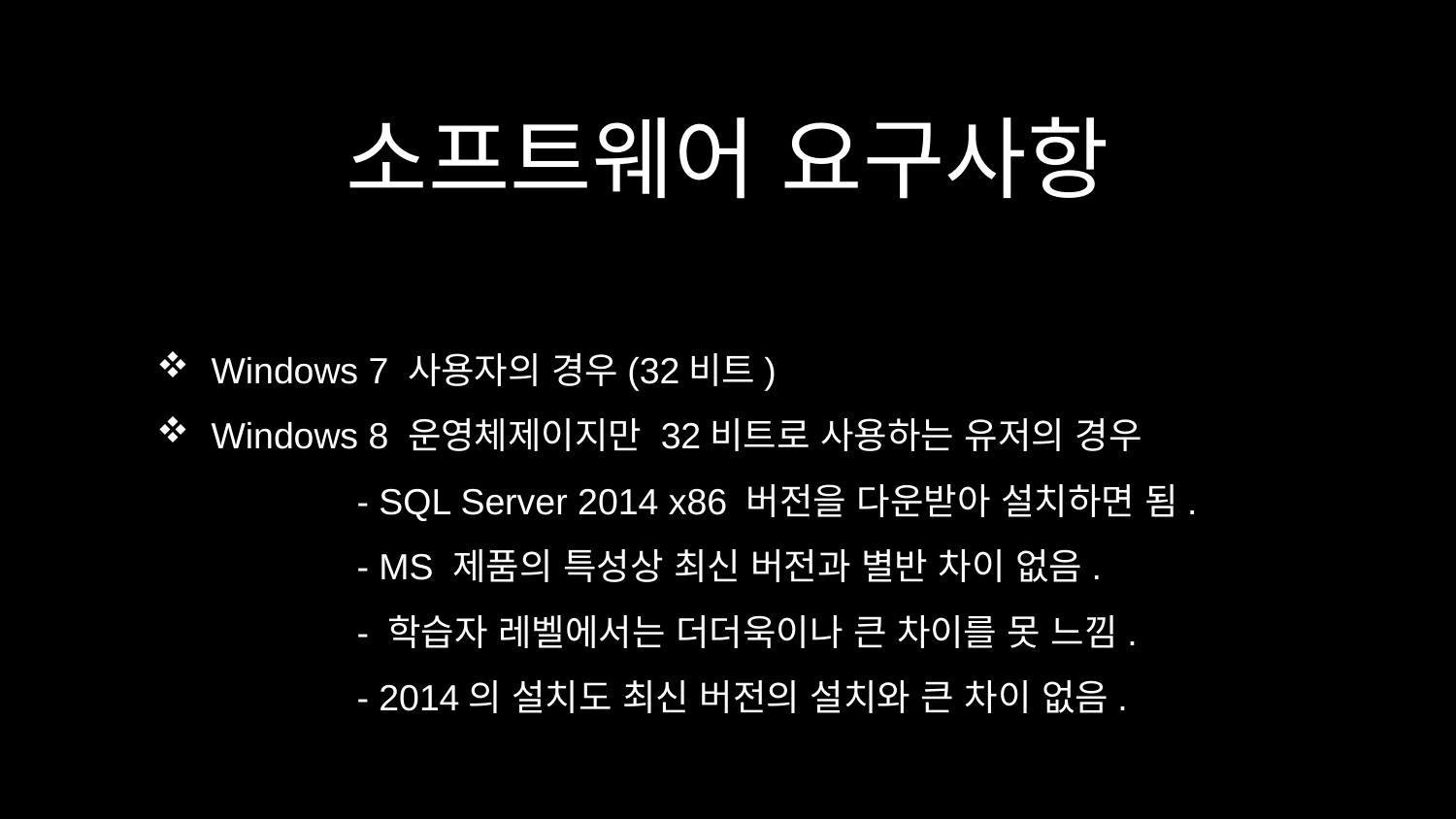

# 소프트웨어 요구사항
Windows 7 사용자의 경우(32비트)
Windows 8 운영체제이지만 32비트로 사용하는 유저의 경우
	- SQL Server 2014 x86 버전을 다운받아 설치하면 됨.
	- MS 제품의 특성상 최신 버전과 별반 차이 없음.
	- 학습자 레벨에서는 더더욱이나 큰 차이를 못 느낌.
	- 2014의 설치도 최신 버전의 설치와 큰 차이 없음.